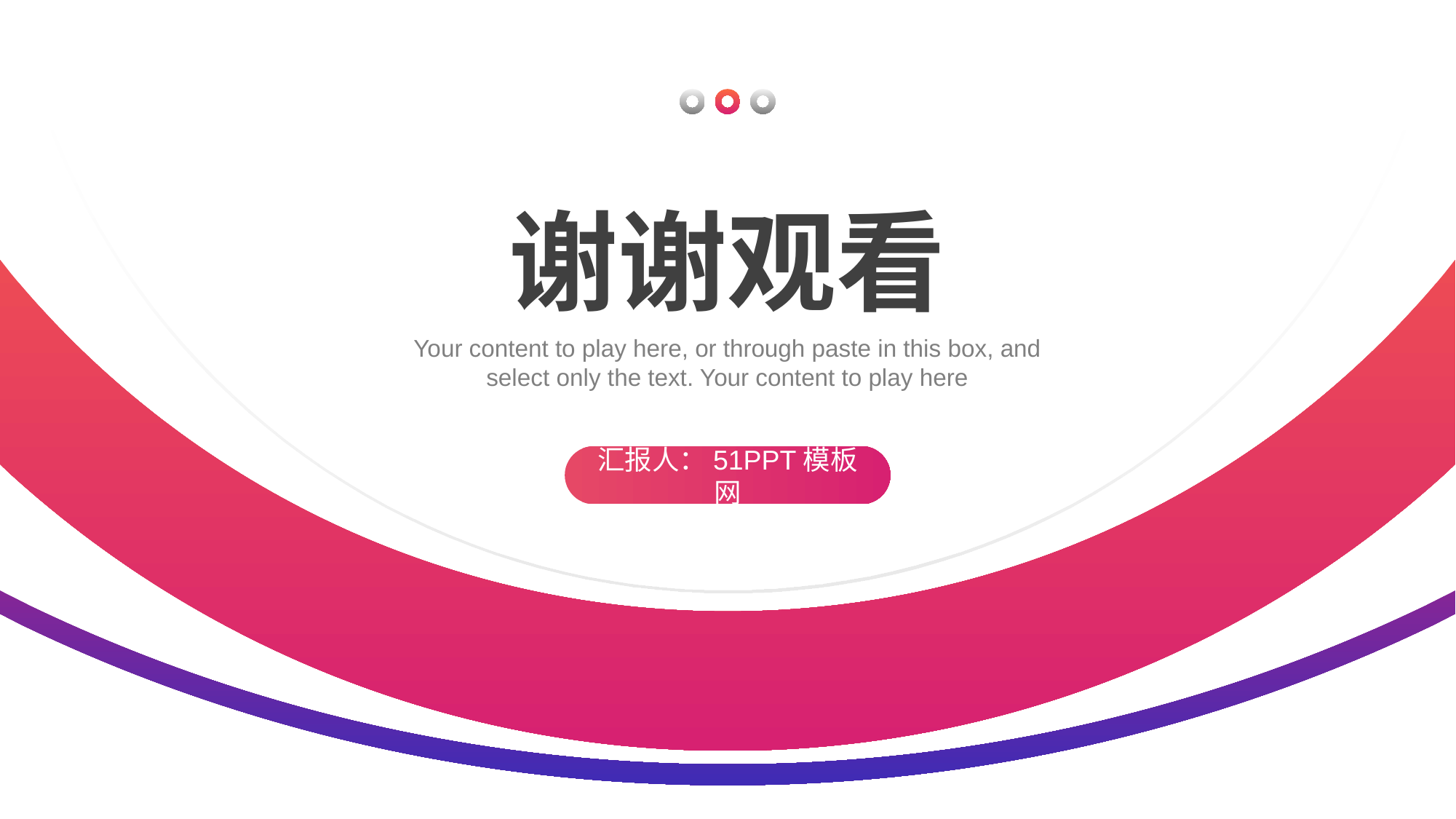

谢谢观看
Your content to play here, or through paste in this box, and select only the text. Your content to play here
汇报人：51PPT模板网